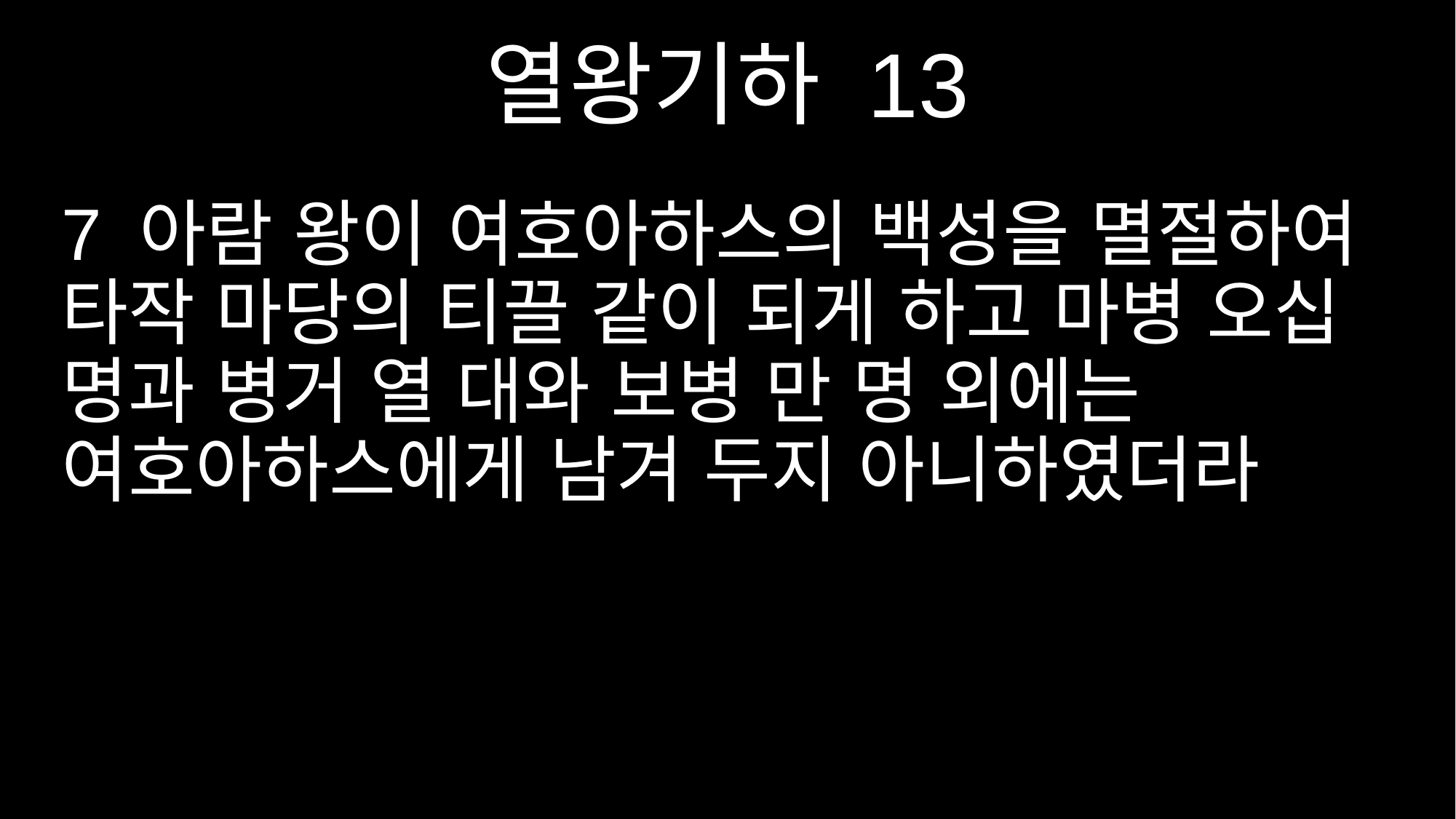

열왕기하 13
7 아람 왕이 여호아하스의 백성을 멸절하여 타작 마당의 티끌 같이 되게 하고 마병 오십 명과 병거 열 대와 보병 만 명 외에는 여호아하스에게 남겨 두지 아니하였더라